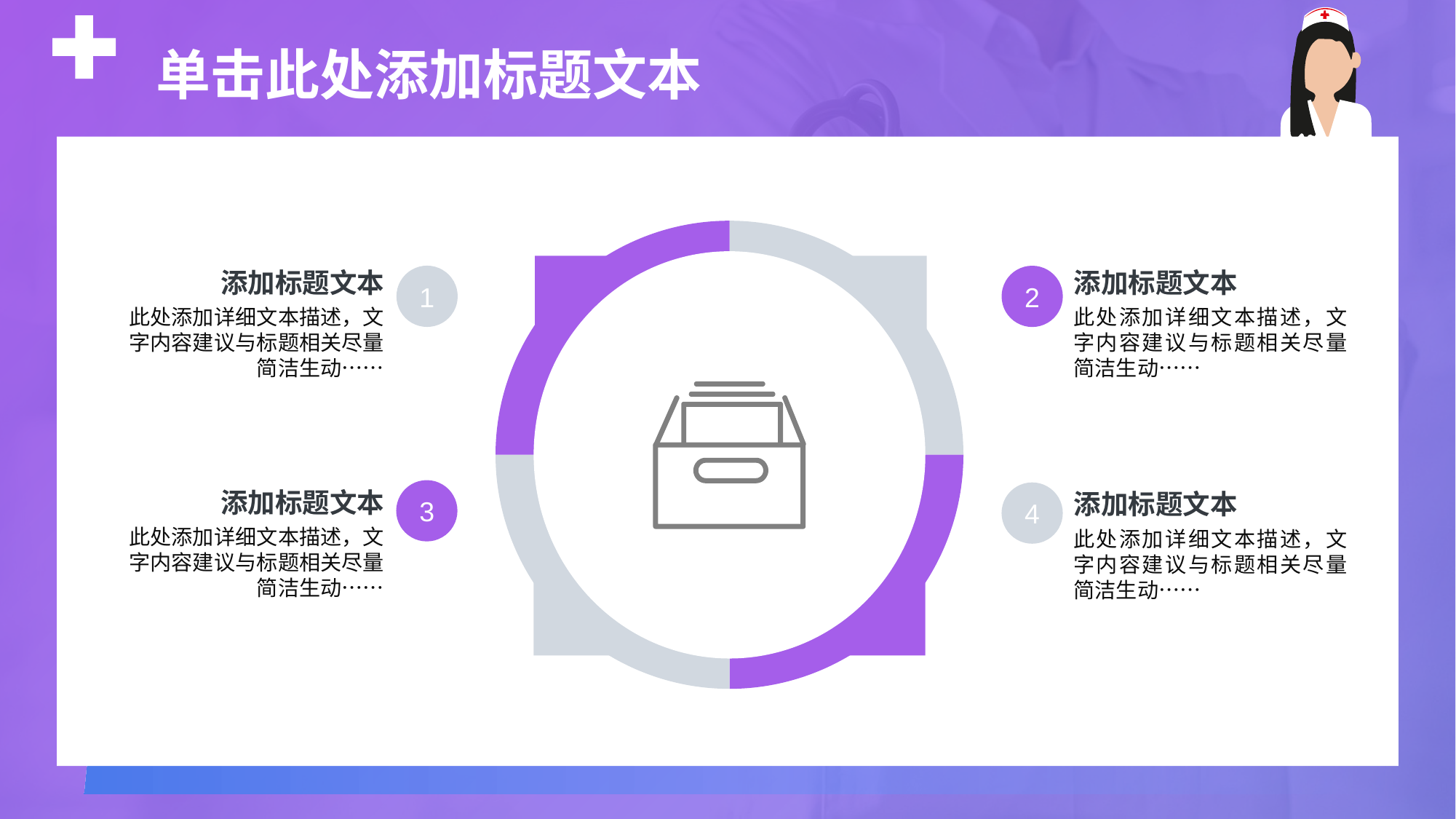

单击此处添加标题文本

### Chart:

| Category | Region 1 |
|---|---|
| April | 25.0 |
| May | 25.0 |
| June | 25.0 |
| July | 25.0 |

添加标题文本
此处添加详细文本描述，文字内容建议与标题相关尽量简洁生动……
添加标题文本
此处添加详细文本描述，文字内容建议与标题相关尽量简洁生动……
1
2

添加标题文本
此处添加详细文本描述，文字内容建议与标题相关尽量简洁生动……
3
添加标题文本
此处添加详细文本描述，文字内容建议与标题相关尽量简洁生动……
4